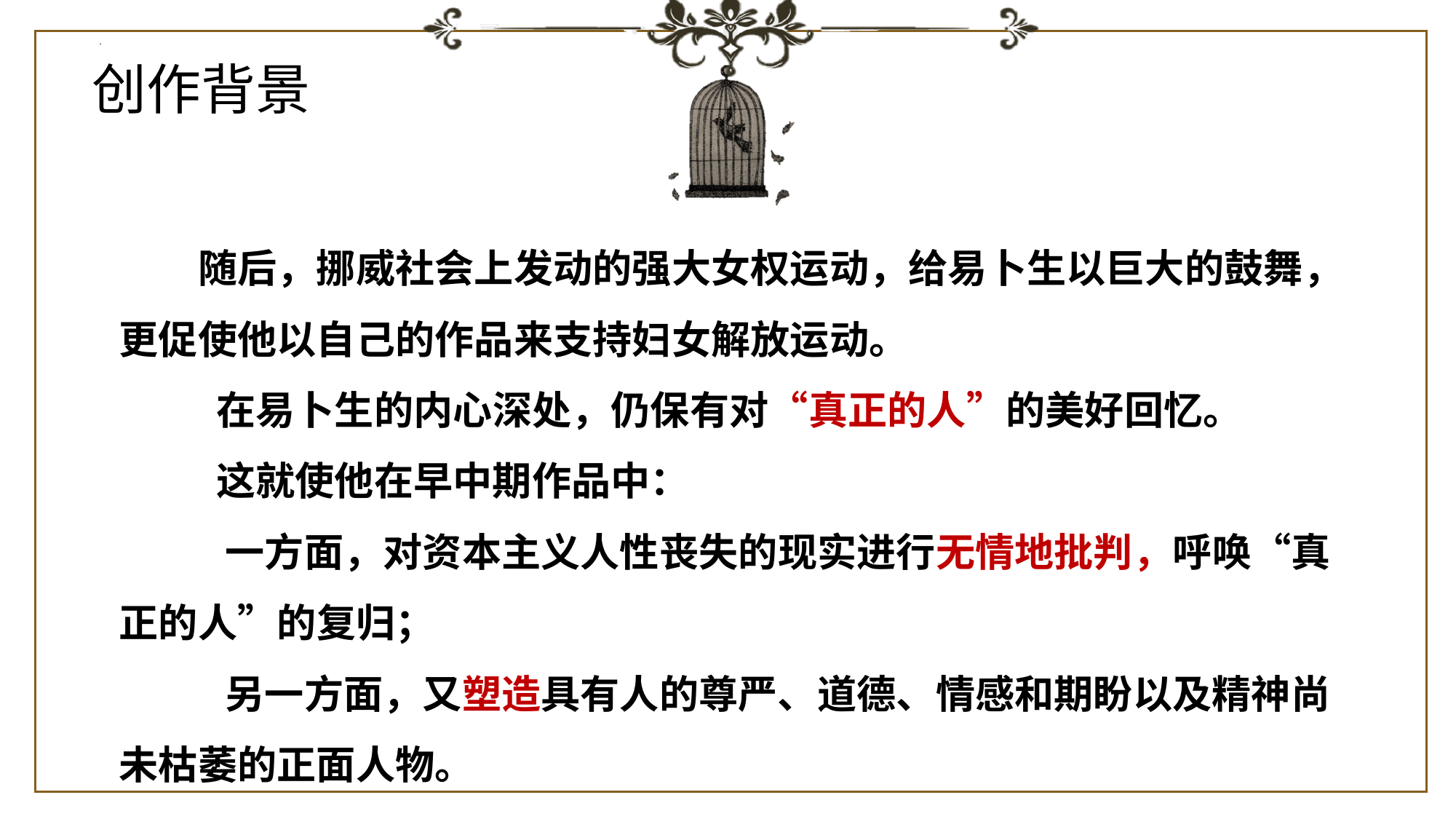

创作背景
随后，挪威社会上发动的强大女权运动，给易卜生以巨大的鼓舞，更促使他以自己的作品来支持妇女解放运动。
 在易卜生的内心深处，仍保有对“真正的人”的美好回忆。
 这就使他在早中期作品中：
  一方面，对资本主义人性丧失的现实进行无情地批判，呼唤“真正的人”的复归；
  另一方面，又塑造具有人的尊严、道德、情感和期盼以及精神尚未枯萎的正面人物。